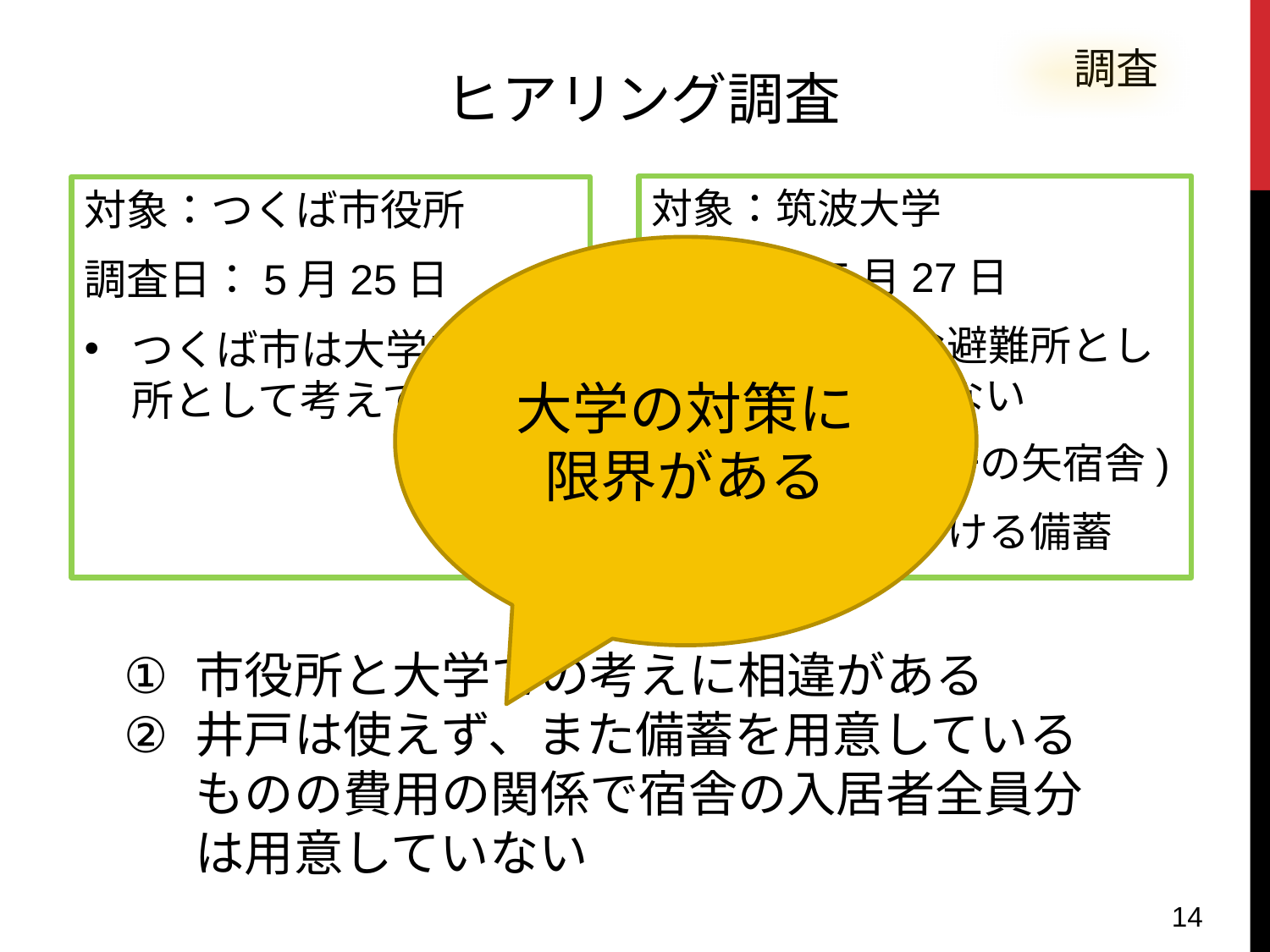

調査
ヒアリング調査

対象：筑波大学
調査日：5月27日
大学を公的な避難所としては考えていない
井戸の設置(一の矢宿舎)
学生宿舎における備蓄
対象：つくば市役所
調査日：5月25日
つくば市は大学を避難所として考えている

大学の対策に限界がある
市役所と大学での考えに相違がある
井戸は使えず、また備蓄を用意しているものの費用の関係で宿舎の入居者全員分は用意していない
14